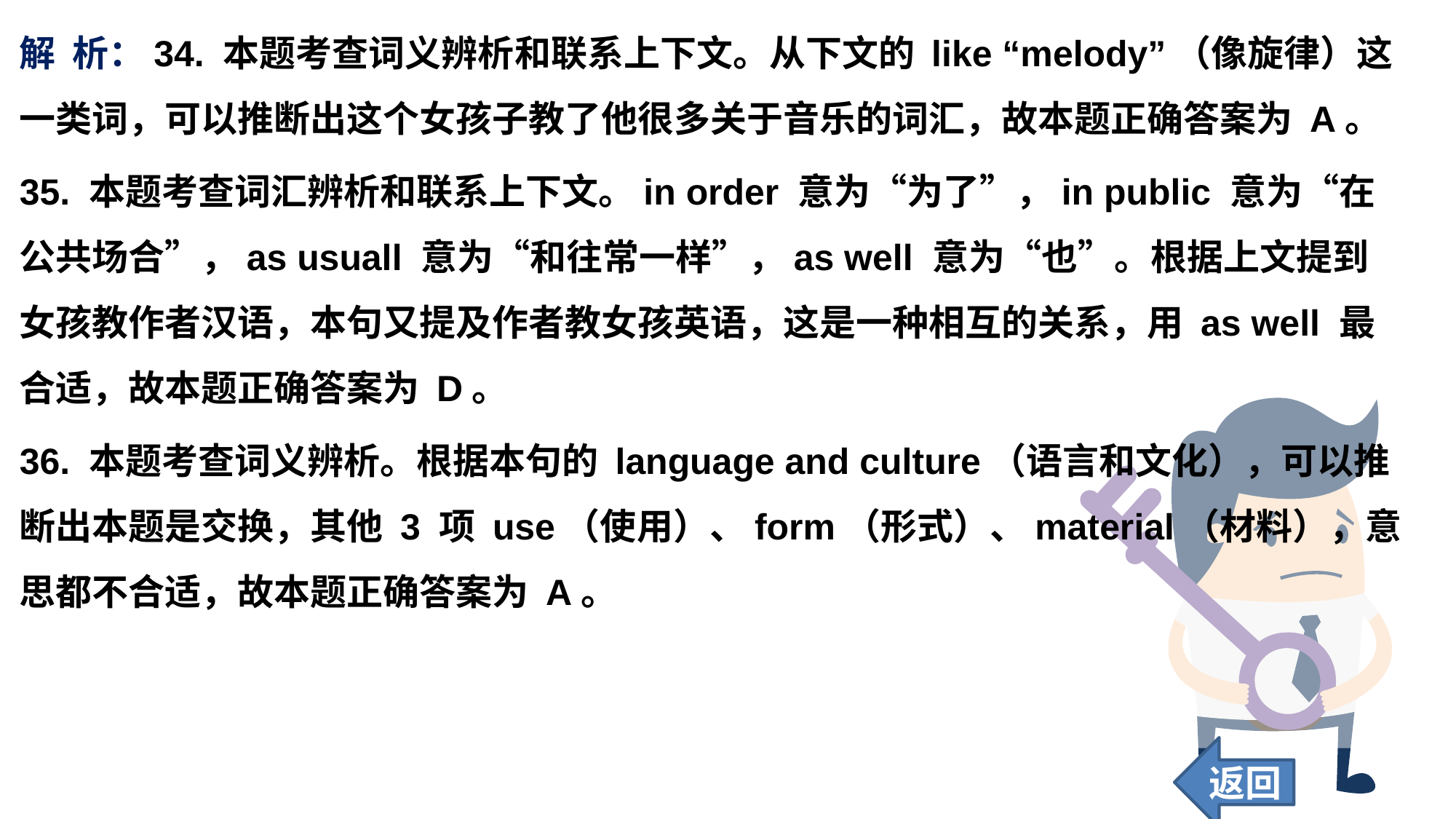

解  析：34. 本题考查词义辨析和联系上下文。从下文的 like “melody”（像旋律）这一类词，可以推断出这个女孩子教了他很多关于音乐的词汇，故本题正确答案为 A。
35. 本题考查词汇辨析和联系上下文。in order 意为“为了”，in public 意为“在公共场合”，as usuall 意为“和往常一样”，as well 意为“也”。根据上文提到女孩教作者汉语，本句又提及作者教女孩英语，这是一种相互的关系，用 as well 最合适，故本题正确答案为 D。
36. 本题考查词义辨析。根据本句的 language and culture（语言和文化），可以推断出本题是交换，其他 3 项 use（使用）、form（形式）、material（材料），意思都不合适，故本题正确答案为 A。

返回
121